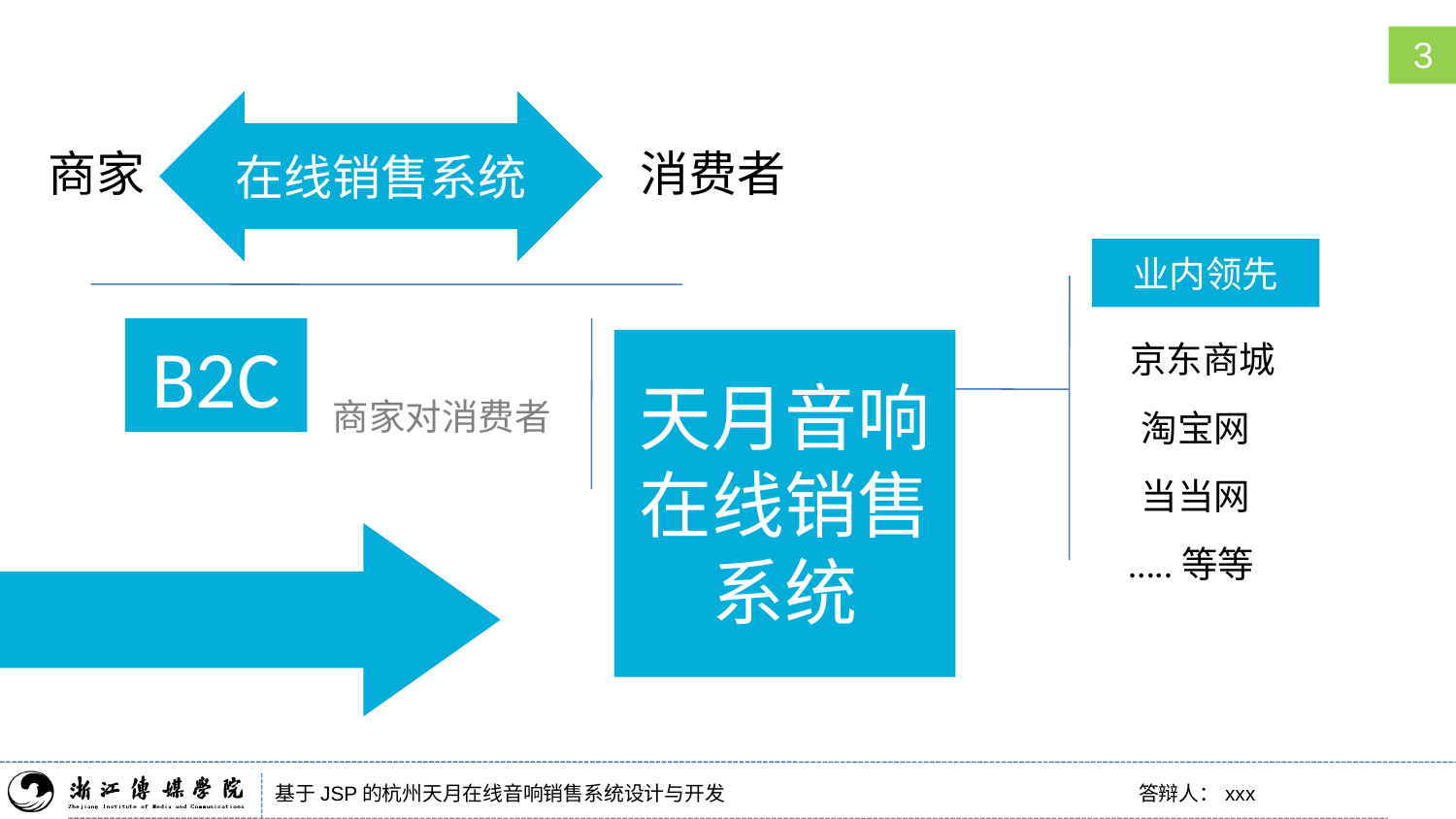

3

在线销售系统
商家
消费者
业内领先
B2C
天月音响
在线销售系统
京东商城
商家对消费者
淘宝网
当当网

…..等等